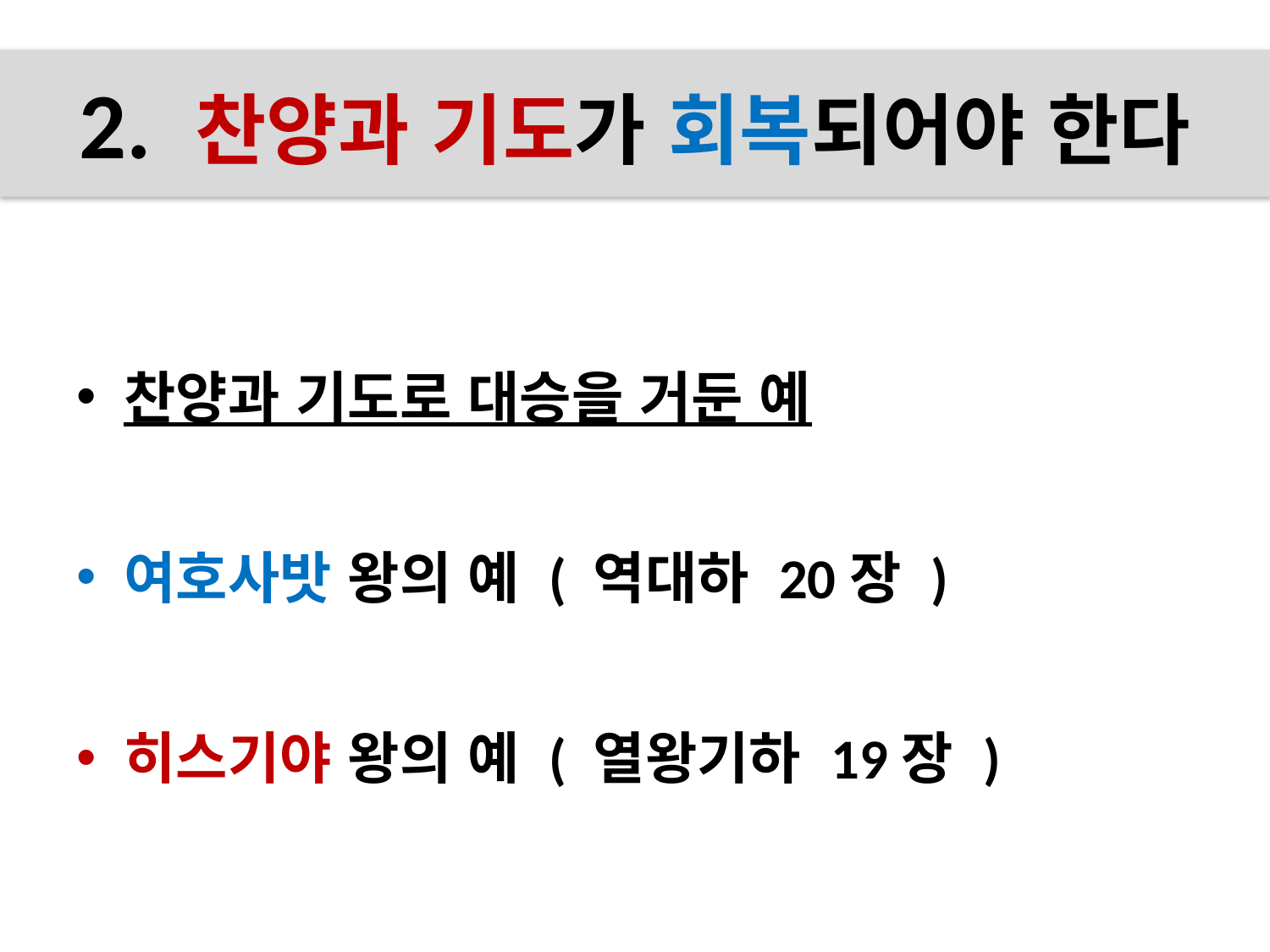

# 2. 찬양과 기도가 회복되어야 한다

찬양과 기도로 대승을 거둔 예
여호사밧 왕의 예 ( 역대하 20장 )
히스기야 왕의 예 ( 열왕기하 19장 )